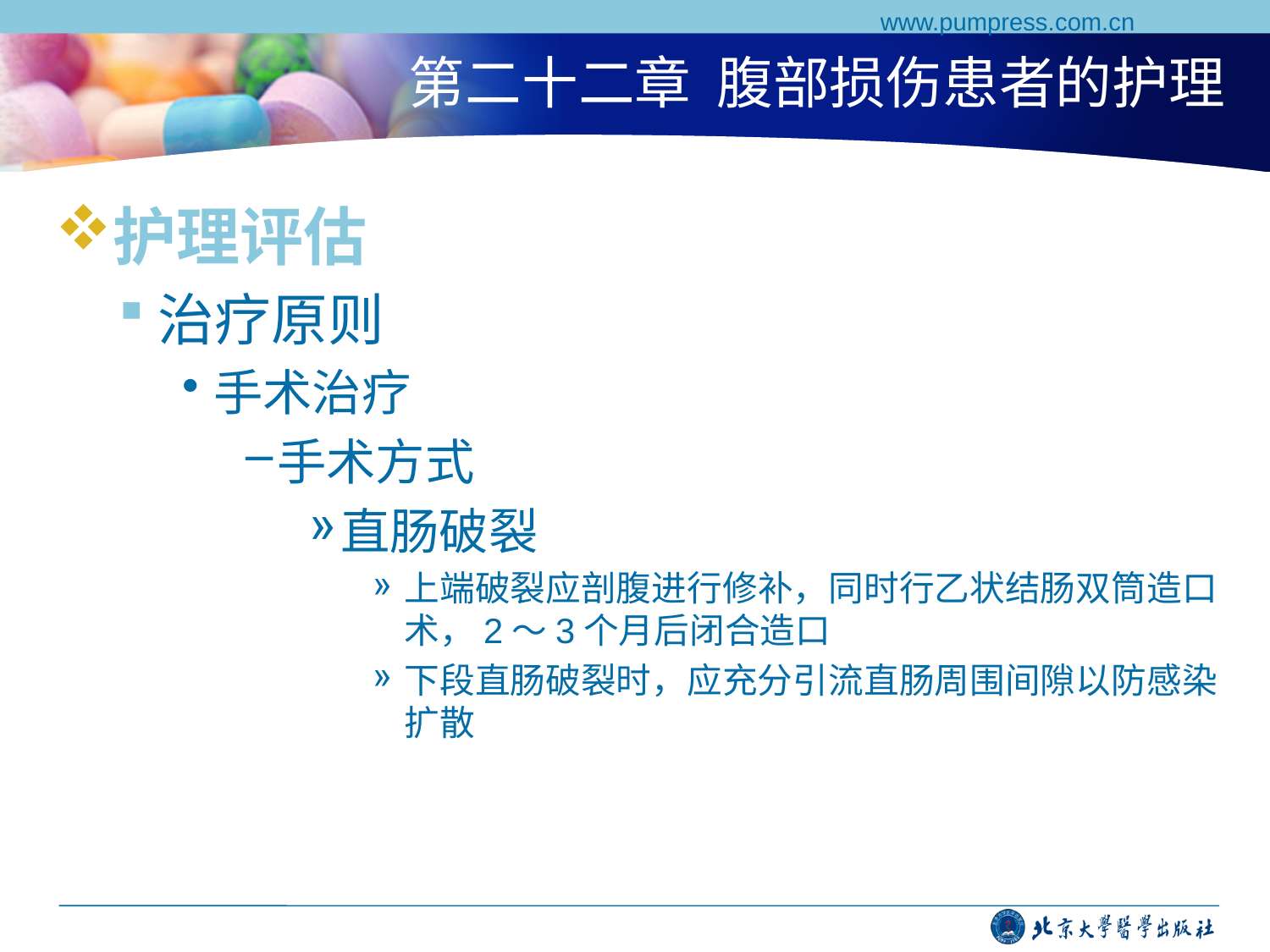

www.pumpress.com.cn
# 第二十二章  腹部损伤患者的护理
护理评估
治疗原则
手术治疗
手术方式
直肠破裂
上端破裂应剖腹进行修补，同时行乙状结肠双筒造口术，2～3个月后闭合造口
下段直肠破裂时，应充分引流直肠周围间隙以防感染扩散